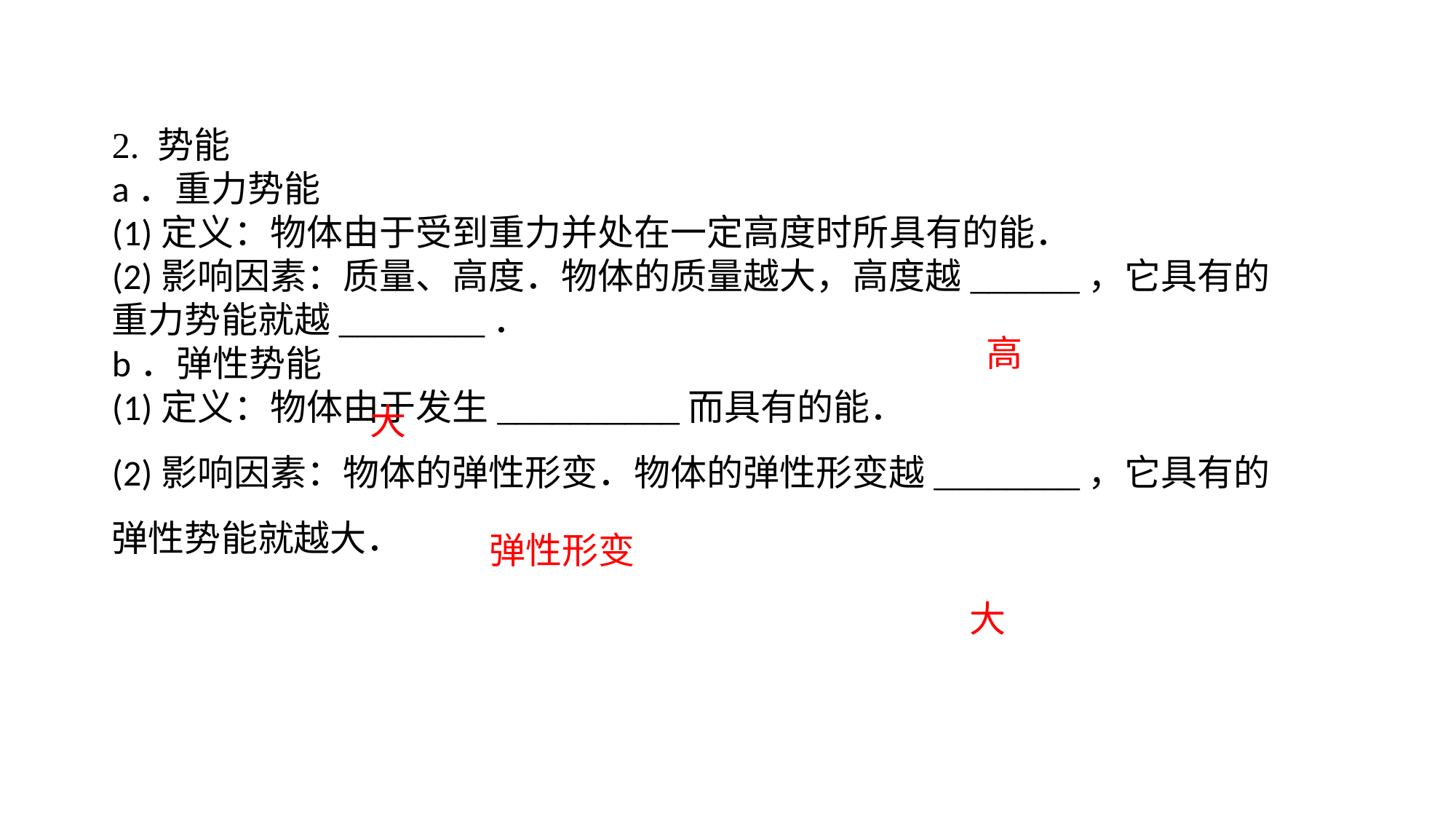

2. 势能a．重力势能(1)定义：物体由于受到重力并处在一定高度时所具有的能．(2)影响因素：质量、高度．物体的质量越大，高度越______，它具有的重力势能就越________．b．弹性势能(1)定义：物体由于发生__________而具有的能．(2)影响因素：物体的弹性形变．物体的弹性形变越________，它具有的弹性势能就越大．
高
大
弹性形变
大